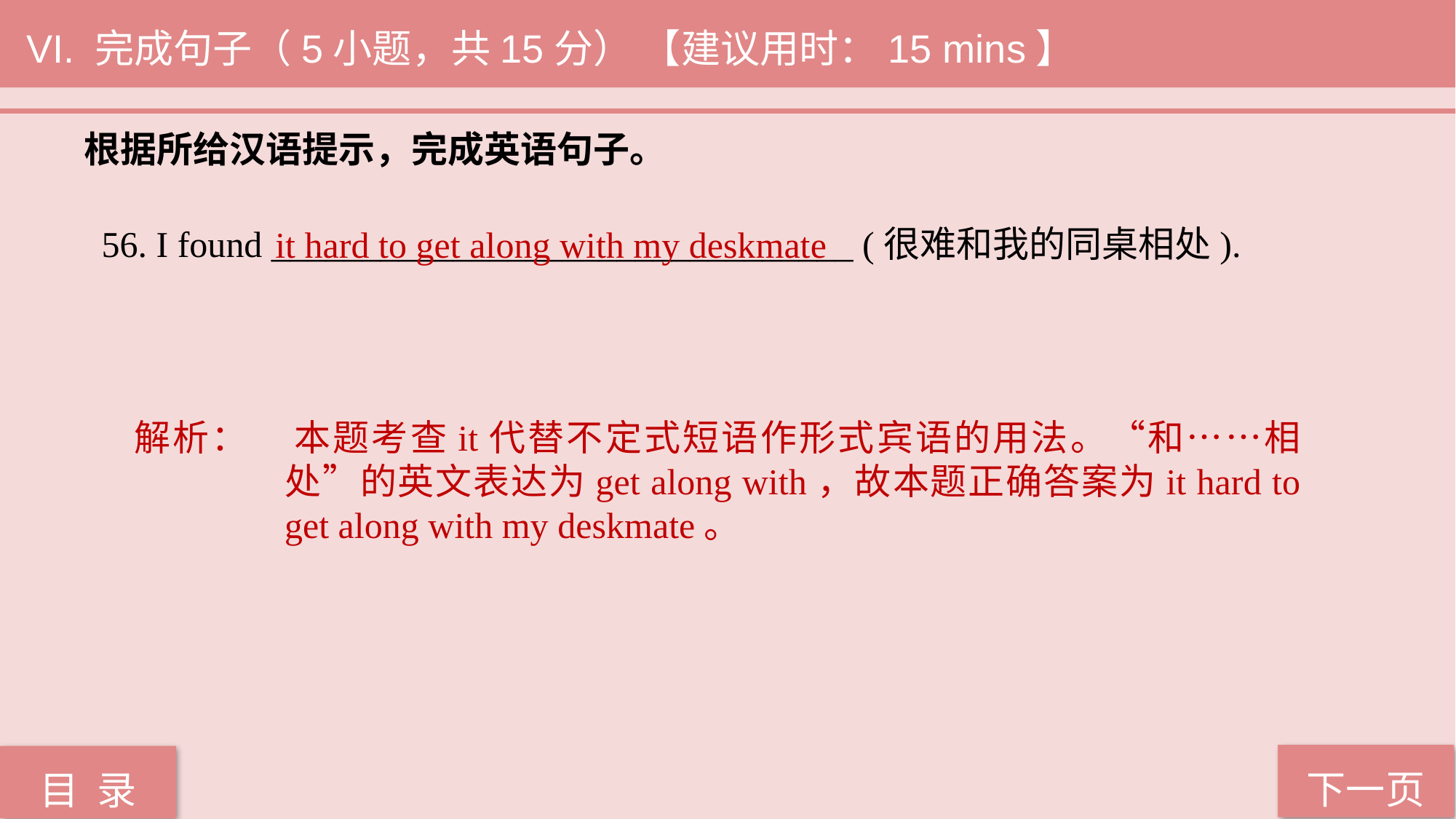

VI. 完成句子（5小题，共15分） 【建议用时：15 mins】
根据所给汉语提示，完成英语句子。
it hard to get along with my deskmate
56. I found ________________________________ (很难和我的同桌相处).
解析：	本题考查it代替不定式短语作形式宾语的用法。“和……相处”的英文表达为get along with，故本题正确答案为it hard to get along with my deskmate。